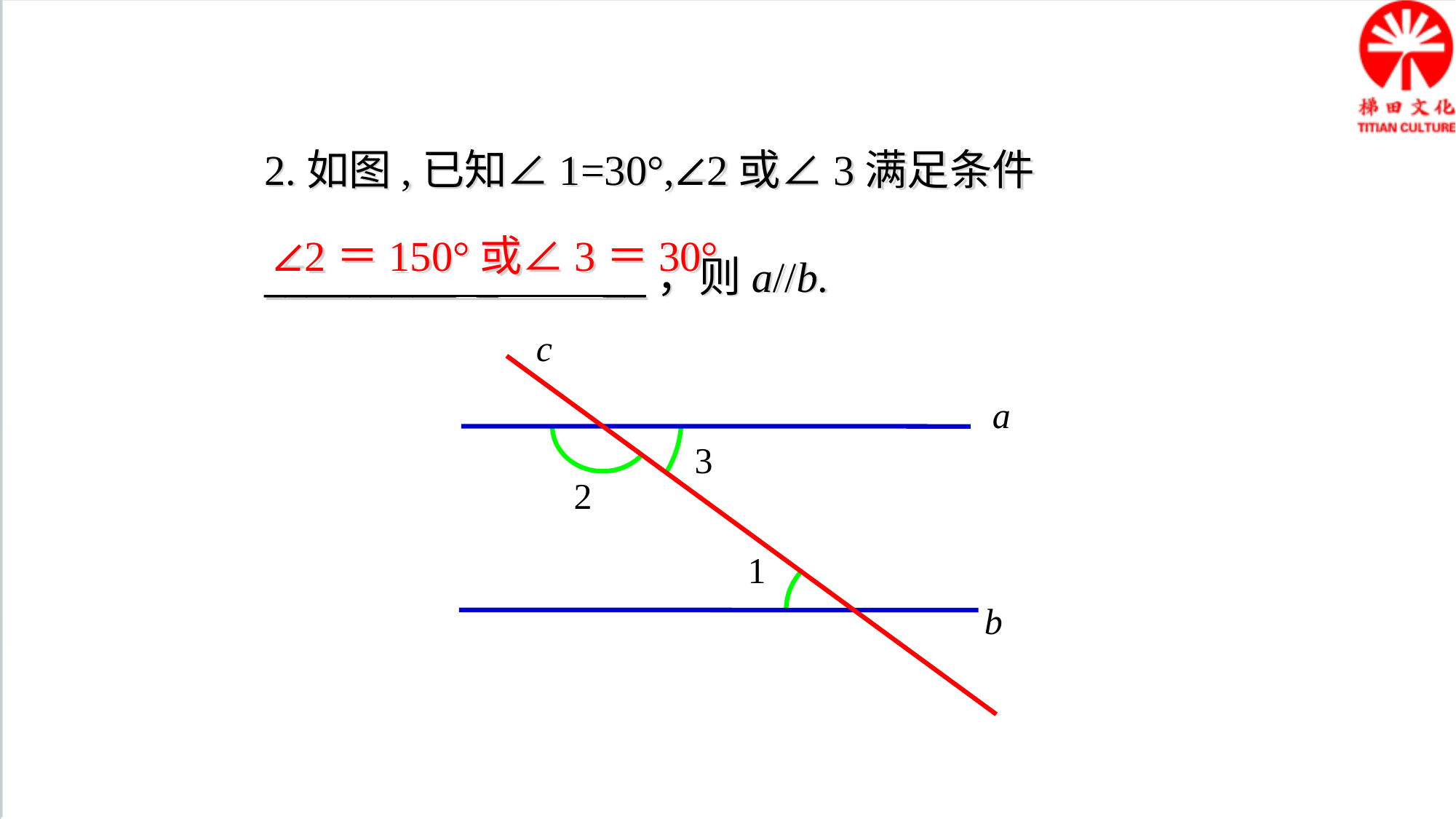

2.如图,已知∠1=30°,∠2或∠3满足条件
_________  _          __，则a//b.
∠2＝150°或∠3＝30°
c

a

3
2
1

b